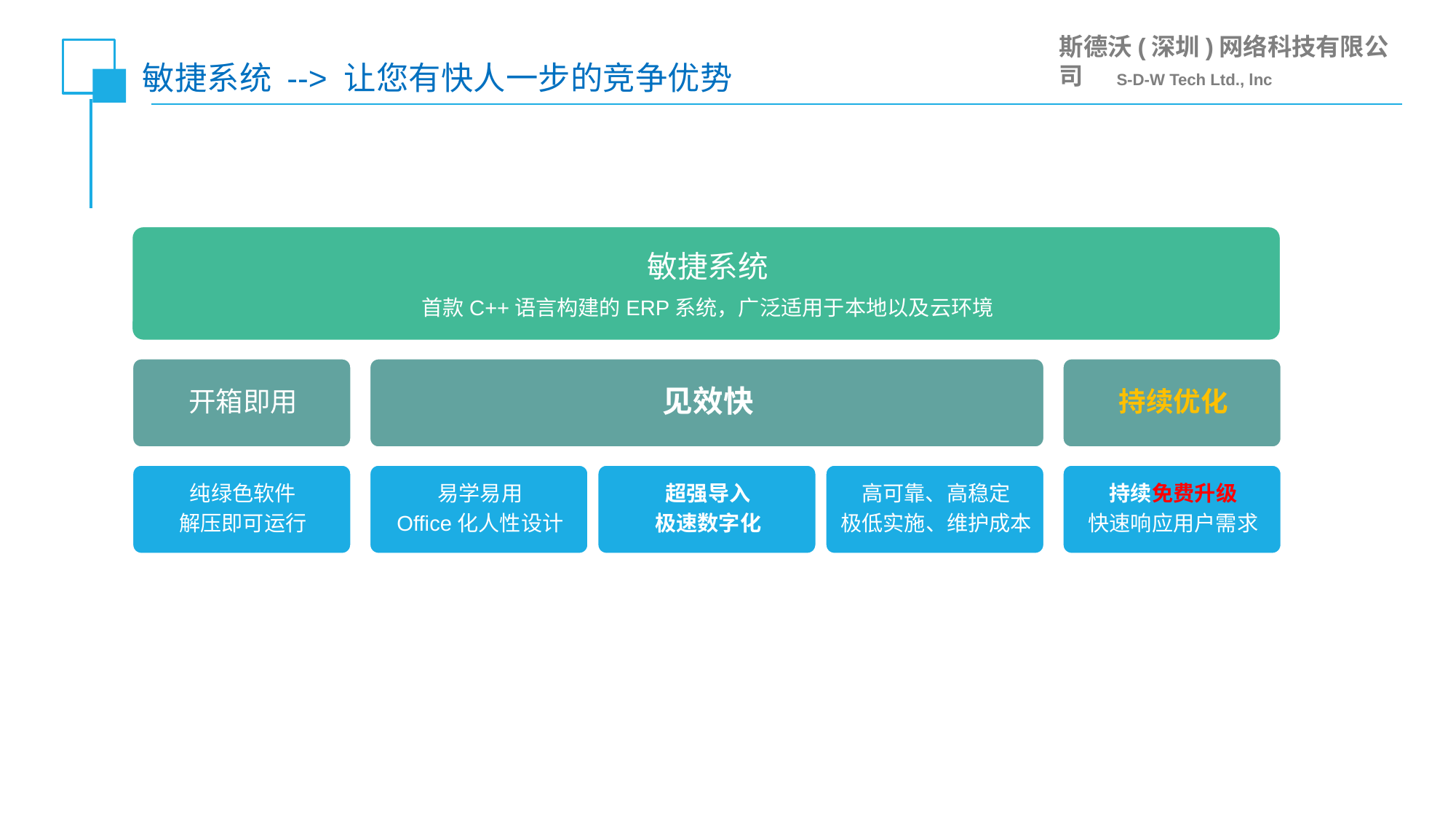

敏捷系统 --> 让您有快人一步的竞争优势
敏捷系统
首款C++语言构建的ERP系统，广泛适用于本地以及云环境
开箱即用
纯绿色软件
解压即可运行
见效快
易学易用
Office化人性设计
超强导入
极速数字化
高可靠、高稳定
极低实施、维护成本
持续优化
持续免费升级
快速响应用户需求